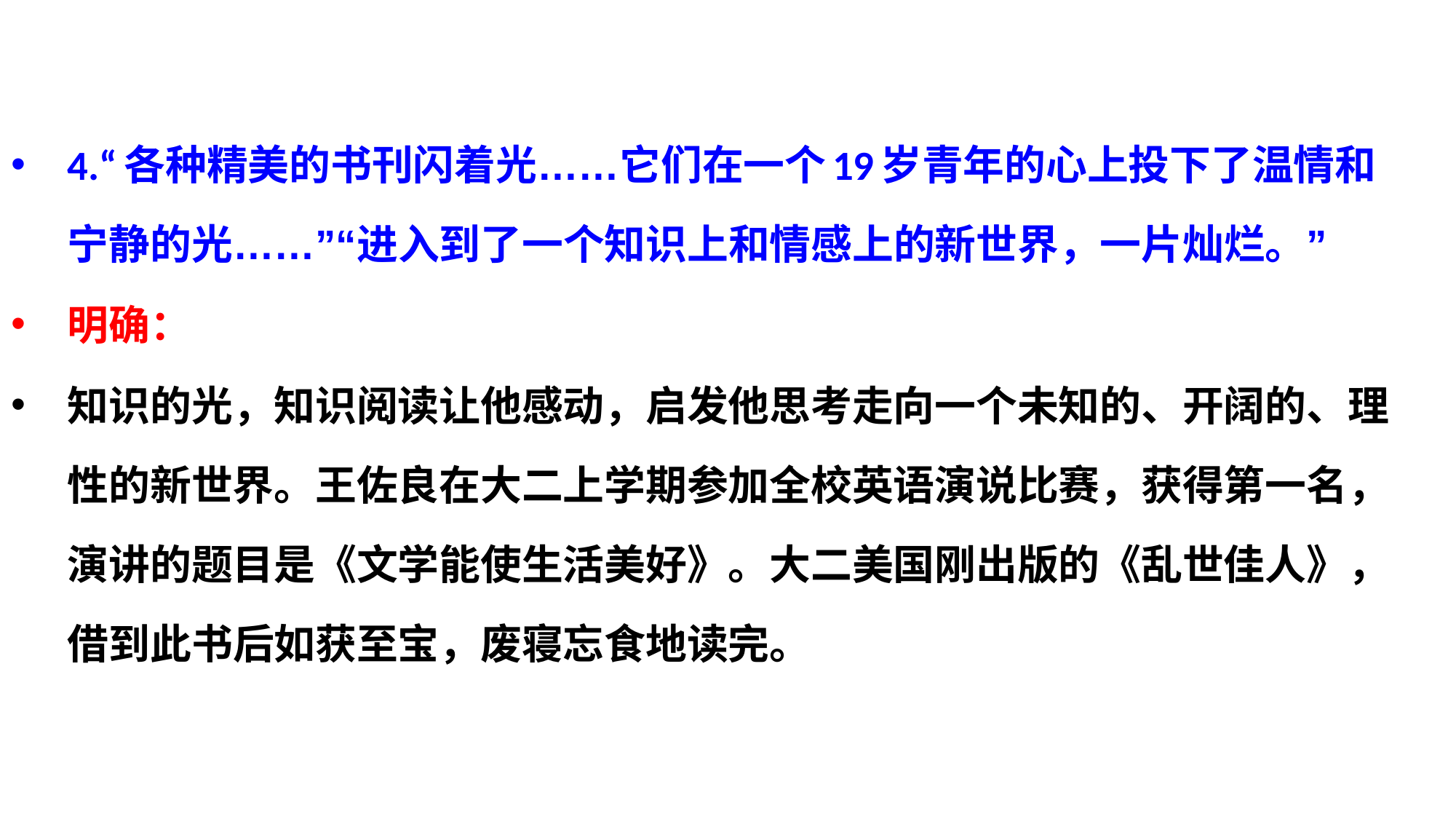

4.“各种精美的书刊闪着光……它们在一个19岁青年的心上投下了温情和宁静的光……”“进入到了一个知识上和情感上的新世界，一片灿烂。”
明确：
知识的光，知识阅读让他感动，启发他思考走向一个未知的、开阔的、理性的新世界。王佐良在大二上学期参加全校英语演说比赛，获得第一名，演讲的题目是《文学能使生活美好》。大二美国刚出版的《乱世佳人》，借到此书后如获至宝，废寝忘食地读完。